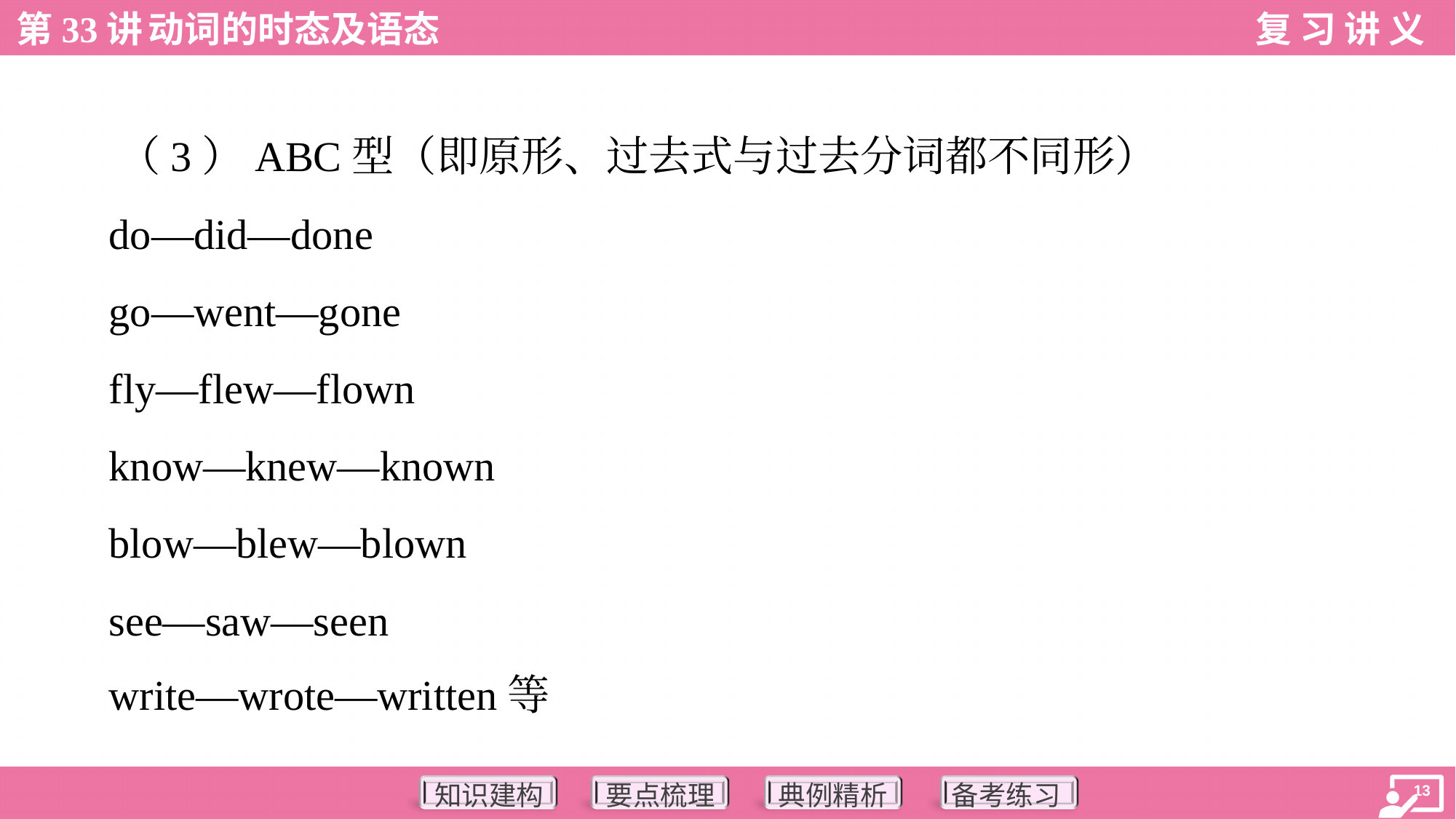

（3）ABC型（即原形、过去式与过去分词都不同形）
    do—did—done
    go—went—gone
    fly—flew—flown
    know—knew—known
    blow—blew—blown
    see—saw—seen
    write—wrote—written等